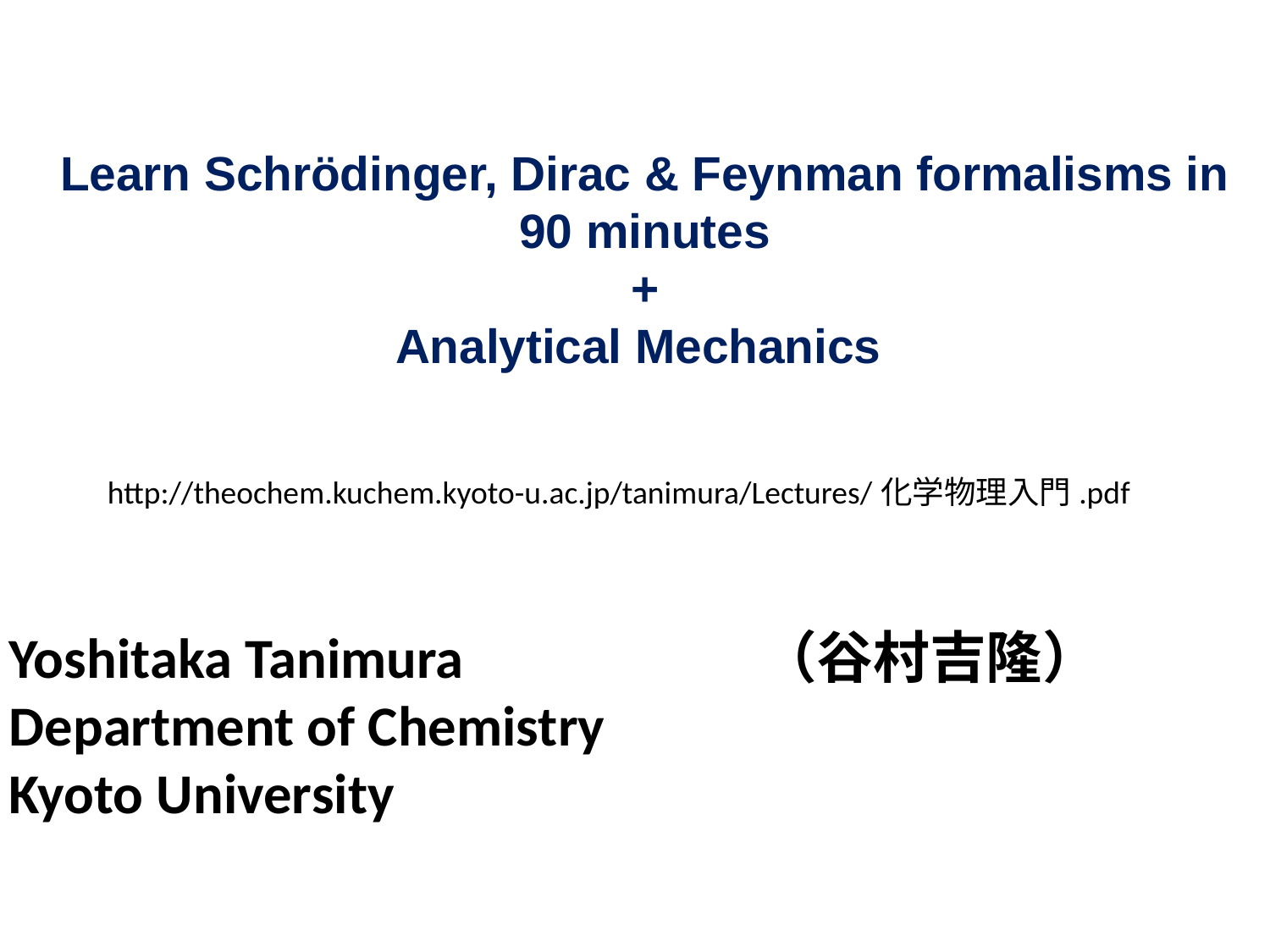

# Learn Schrödinger, Dirac & Feynman formalisms in 90 minutes + Analytical Mechanics
http://theochem.kuchem.kyoto-u.ac.jp/tanimura/Lectures/化学物理入門.pdf
Yoshitaka Tanimura　　　　　（谷村吉隆）
Department of Chemistry
Kyoto University